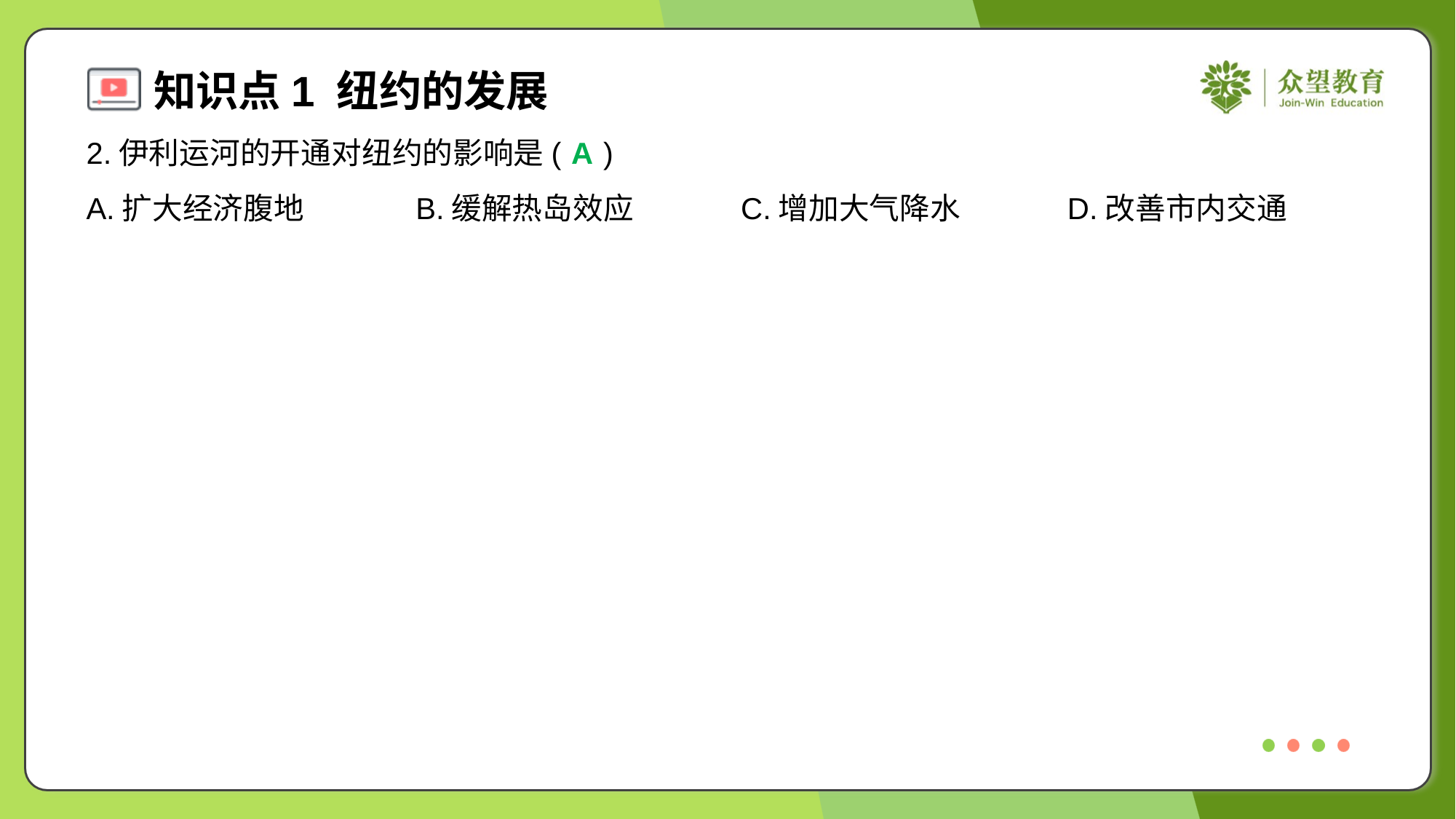

2.伊利运河的开通对纽约的影响是(     )
A
A.扩大经济腹地	B.缓解热岛效应	C.增加大气降水	D.改善市内交通